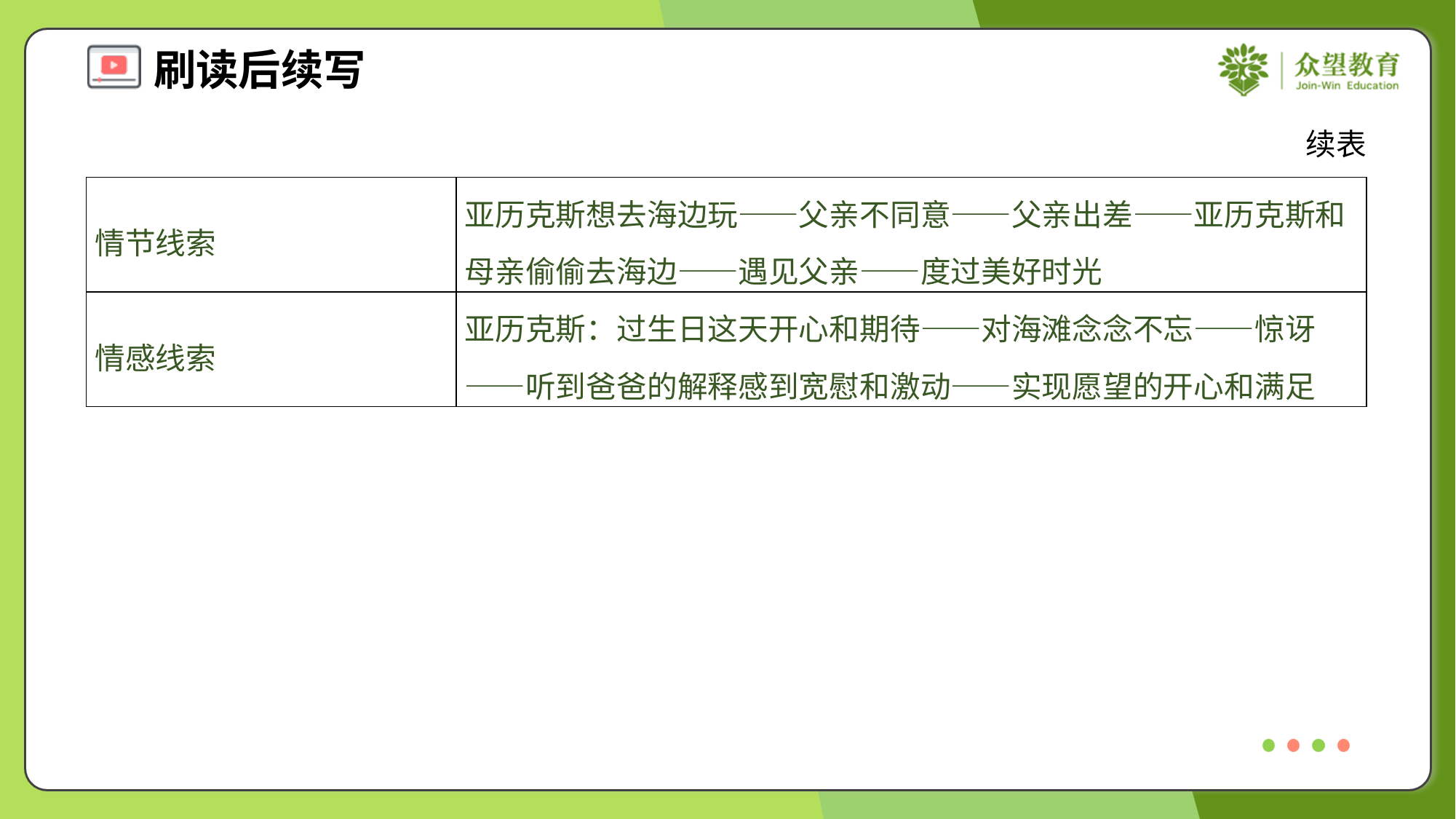

续表
| 情节线索 | 亚历克斯想去海边玩——父亲不同意——父亲出差——亚历克斯和母亲偷偷去海边——遇见父亲——度过美好时光 |
| --- | --- |
| 情感线索 | 亚历克斯：过生日这天开心和期待——对海滩念念不忘——惊讶——听到爸爸的解释感到宽慰和激动——实现愿望的开心和满足 |